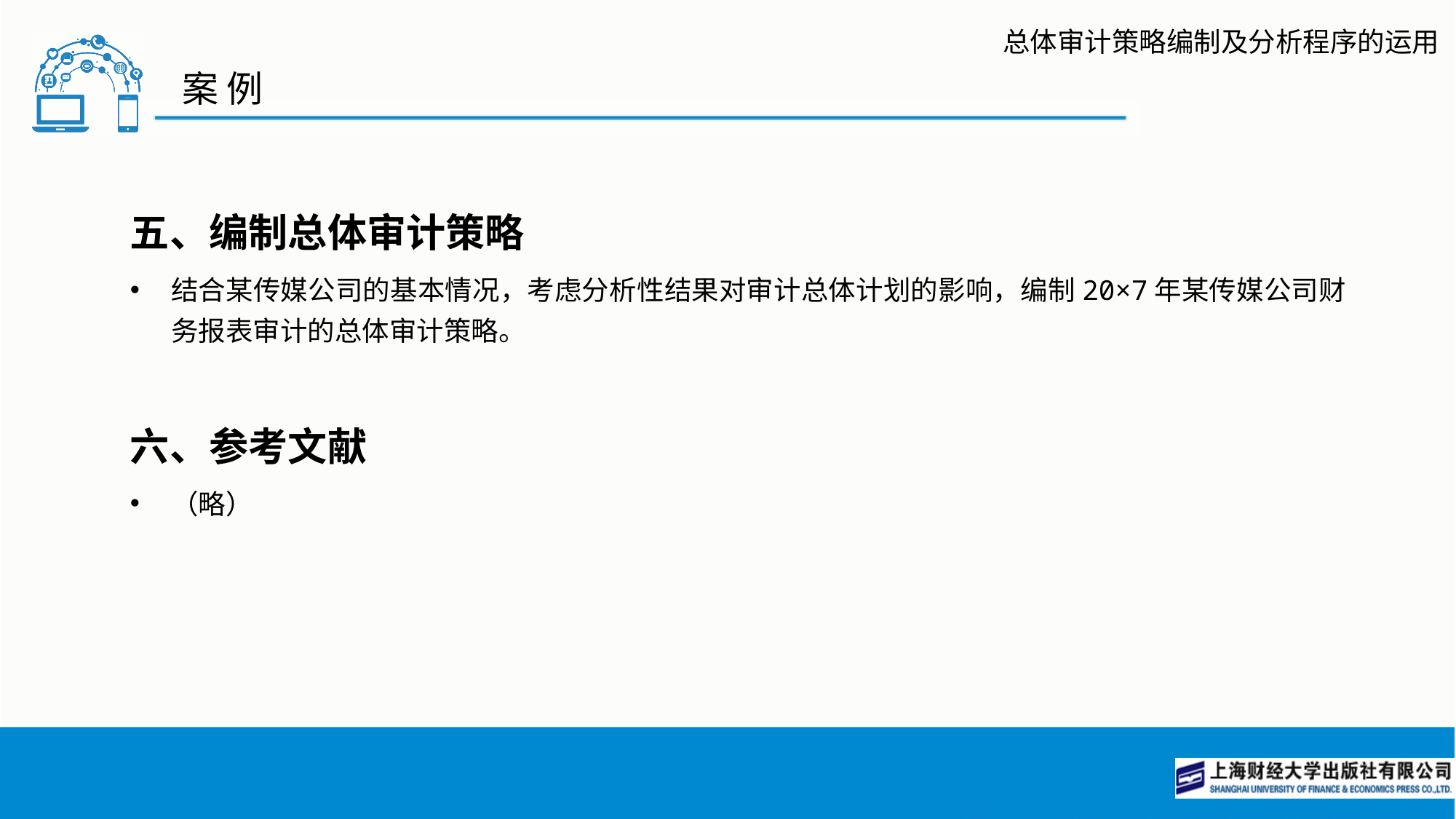

总体审计策略编制及分析程序的运用
# 案 例
五、编制总体审计策略
结合某传媒公司的基本情况，考虑分析性结果对审计总体计划的影响，编制20×7年某传媒公司财务报表审计的总体审计策略。

六、参考文献
（略）